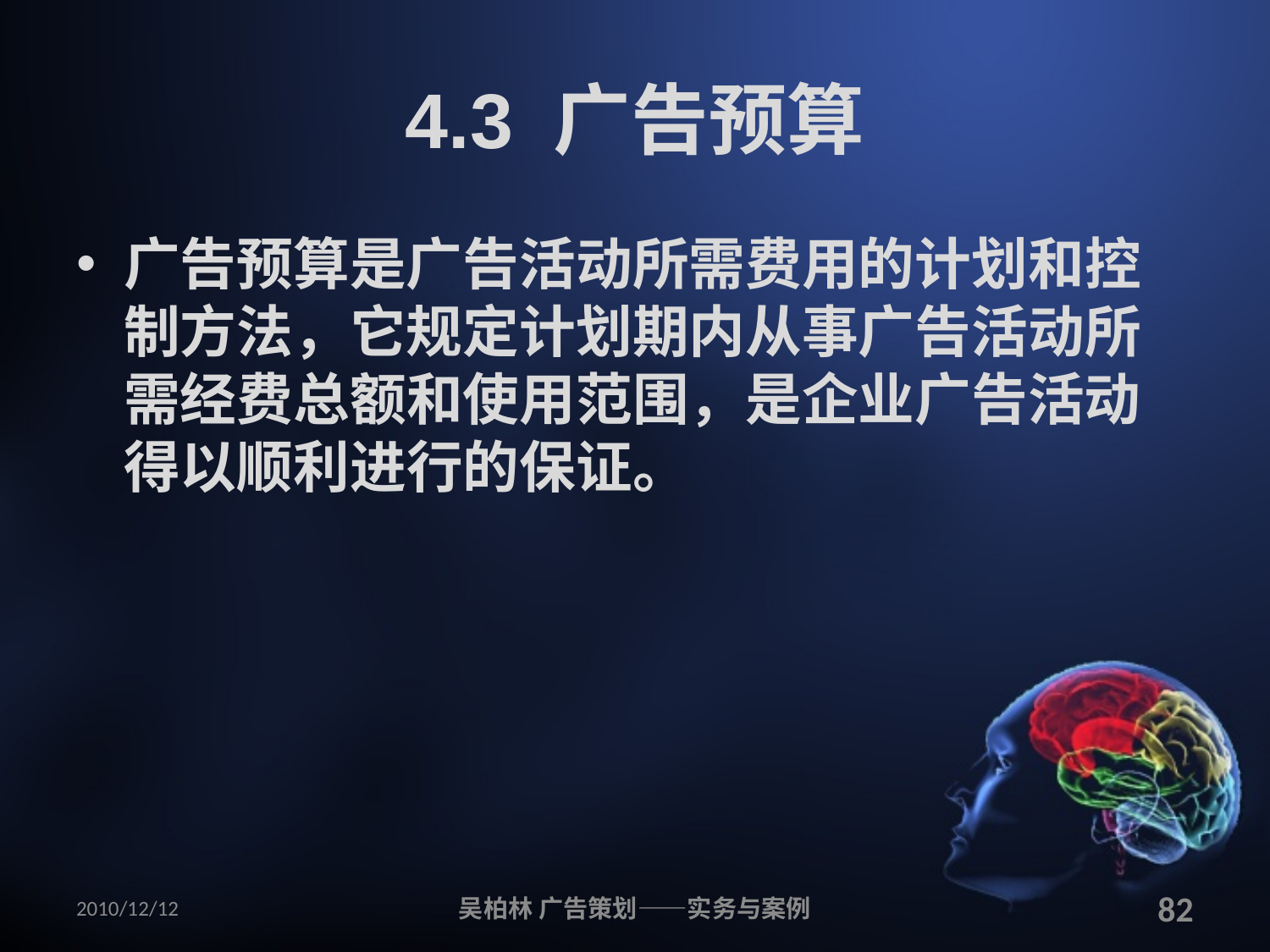

# 4.3 广告预算
广告预算是广告活动所需费用的计划和控制方法，它规定计划期内从事广告活动所需经费总额和使用范围，是企业广告活动得以顺利进行的保证。

2010/12/12
吴柏林 广告策划——实务与案例
82